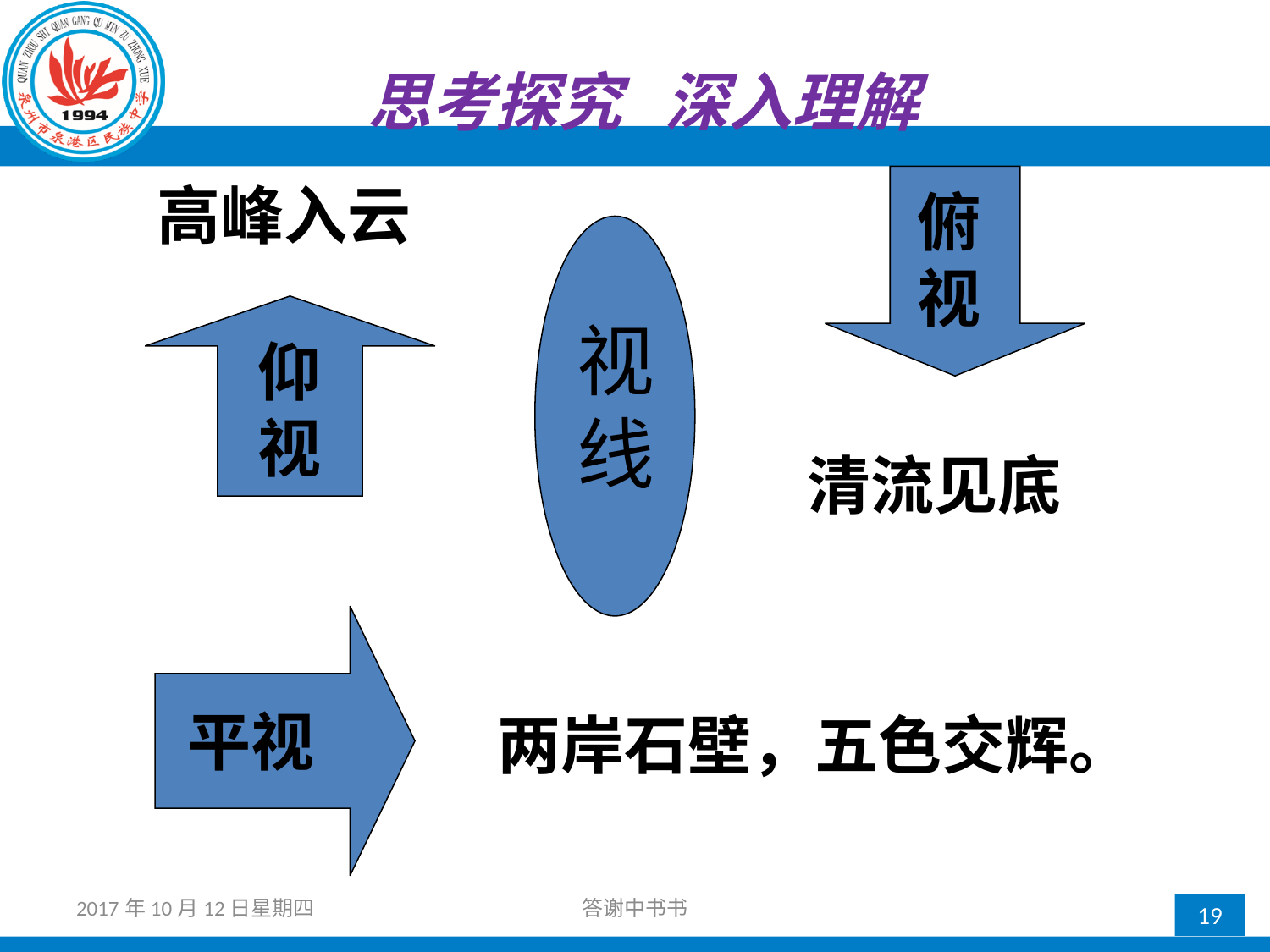

思考探究   深入理解
高峰入云

俯视

视线

仰视
清流见底

平视
两岸石壁，五色交辉。
2017年10月12日星期四
答谢中书书